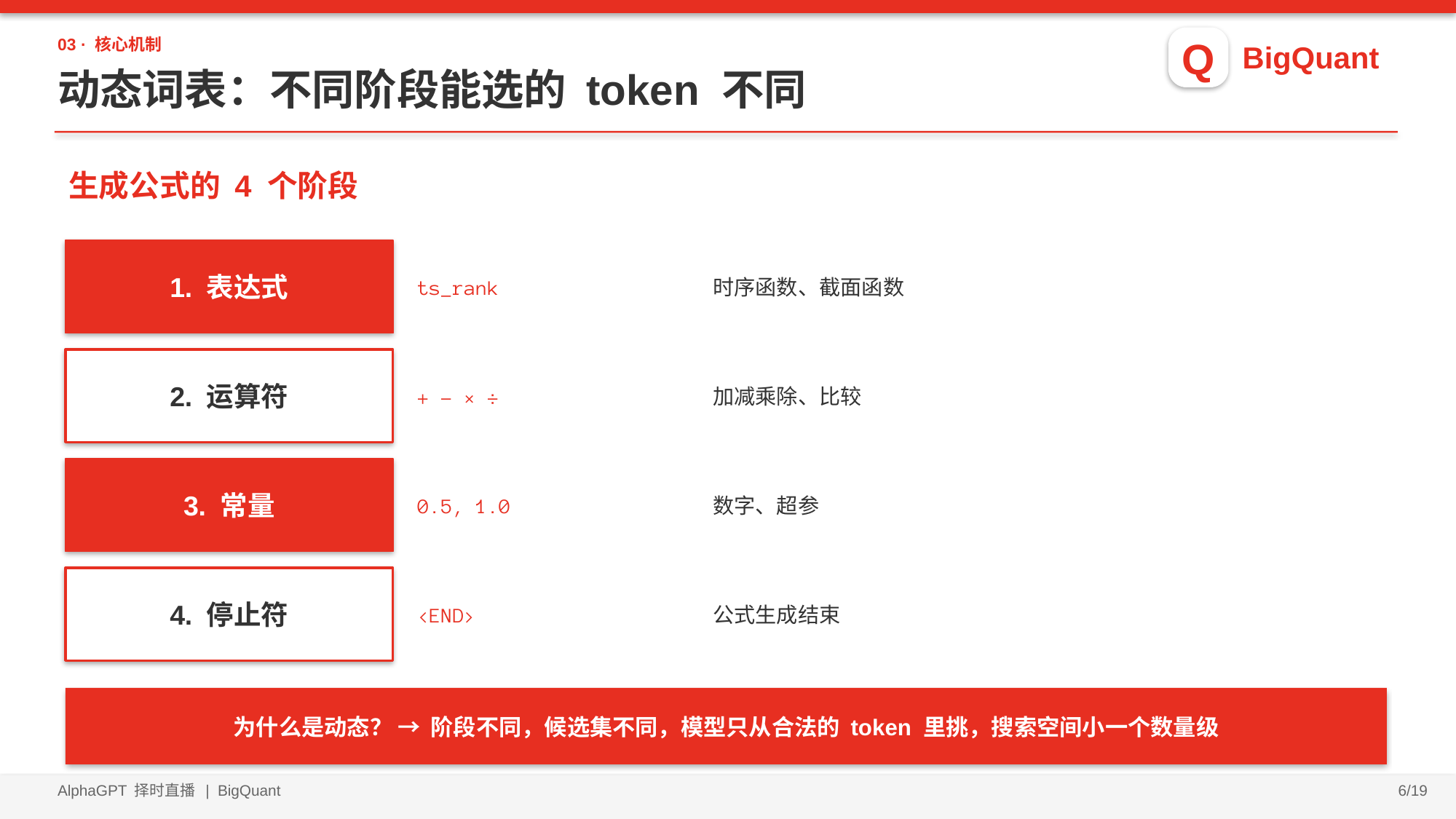

Q
BigQuant
03 · 核心机制
动态词表：不同阶段能选的 token 不同

生成公式的 4 个阶段

1. 表达式
ts_rank
时序函数、截面函数

2. 运算符
+ − × ÷
加减乘除、比较

3. 常量
0.5, 1.0
数字、超参

4. 停止符
<END>
公式生成结束

为什么是动态？ →  阶段不同，候选集不同，模型只从合法的 token 里挑，搜索空间小一个数量级

AlphaGPT 择时直播  |  BigQuant
6/19